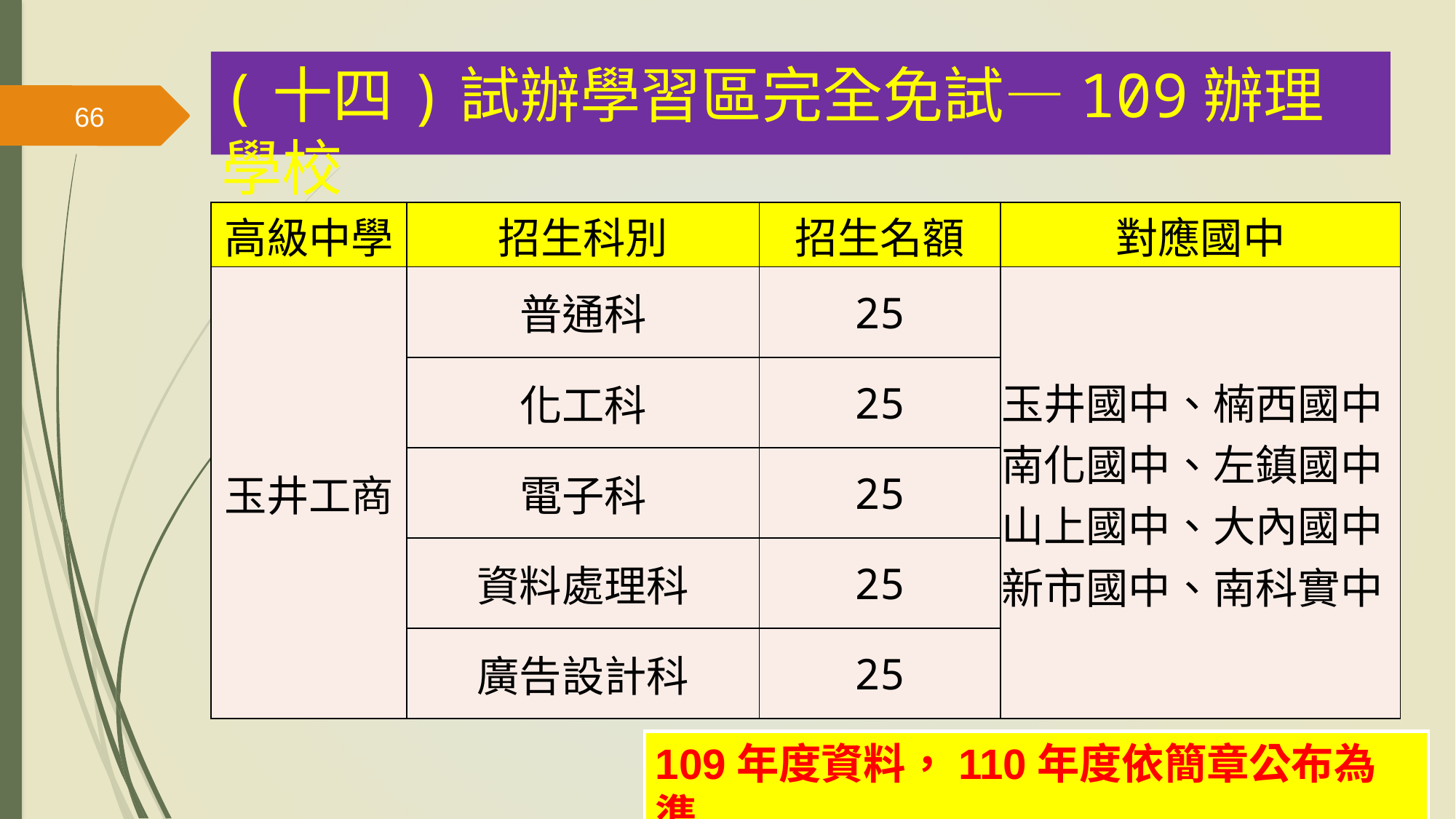

(十四)試辦學習區完全免試—109辦理學校
66
| 高級中學 | 招生科別 | 招生名額 | 對應國中 |
| --- | --- | --- | --- |
| 玉井工商 | 普通科 | 25 | 玉井國中、楠西國中 南化國中、左鎮國中 山上國中、大內國中 新市國中、南科實中 |
|  | 化工科 | 25 |  |
|  | 電子科 | 25 |  |
|  | 資料處理科 | 25 |  |
|  | 廣告設計科 | 25 |  |

109年度資料，110年度依簡章公布為準